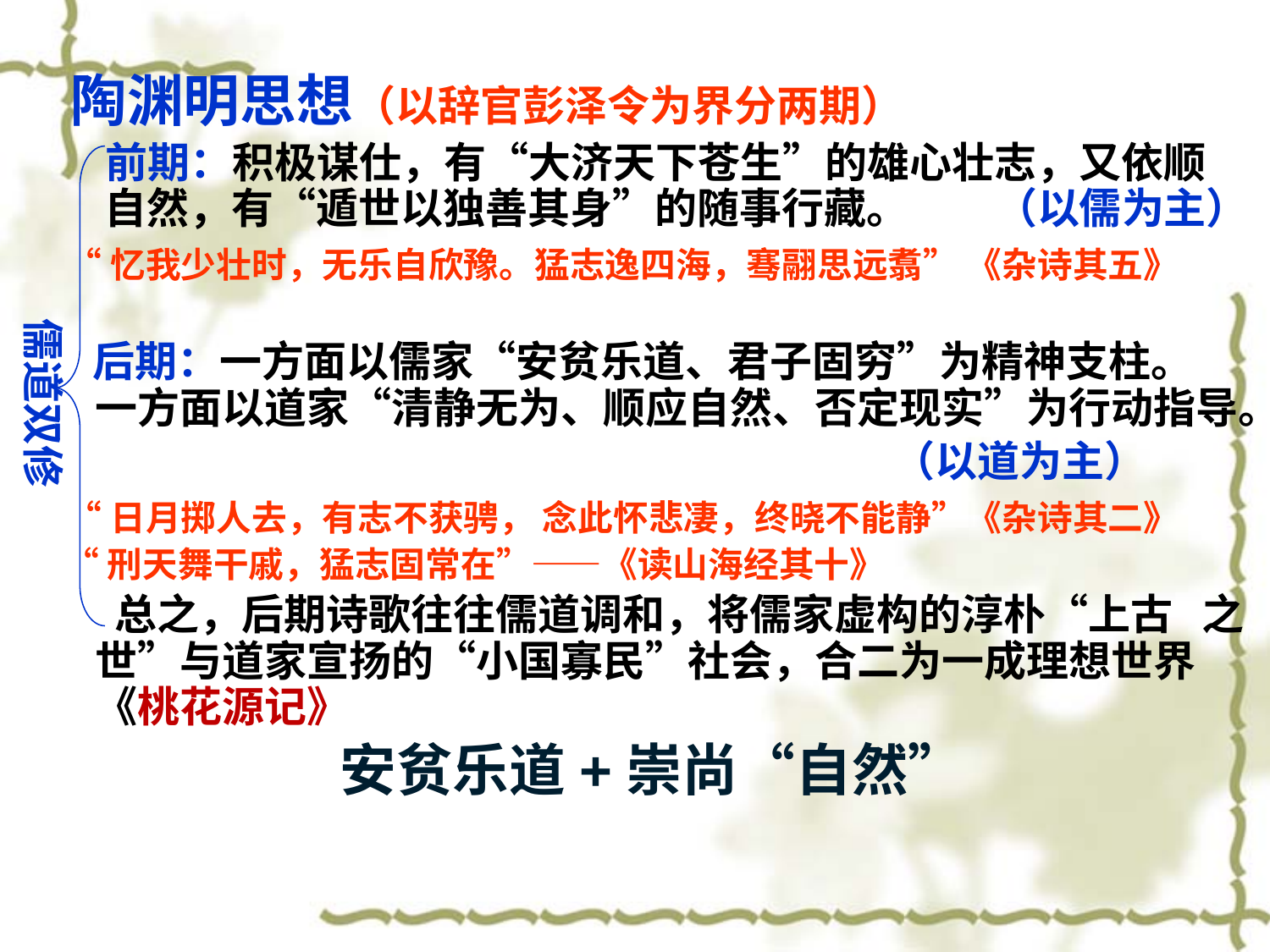

陶渊明思想（以辞官彭泽令为界分两期）
     前期：积极谋仕，有“大济天下苍生”的雄心壮志，又依顺       自然，有“遁世以独善其身”的随事行藏。         （以儒为主）
  “忆我少壮时，无乐自欣豫。猛志逸四海，骞翮思远翥” 《杂诗其五》

    后期：一方面以儒家“安贫乐道、君子固穷”为精神支柱。      一方面以道家“清静无为、顺应自然、否定现实”为行动指导。
                                                                            （以道为主）
  “日月掷人去，有志不获骋， 念此怀悲凄，终晓不能静”《杂诗其二》
  “刑天舞干戚，猛志固常在”——《读山海经其十》
      总之，后期诗歌往往儒道调和，将儒家虚构的淳朴“上古   之世”与道家宣扬的“小国寡民”社会，合二为一成理想世界《桃花源记》
安贫乐道+崇尚“自然”

儒道双修